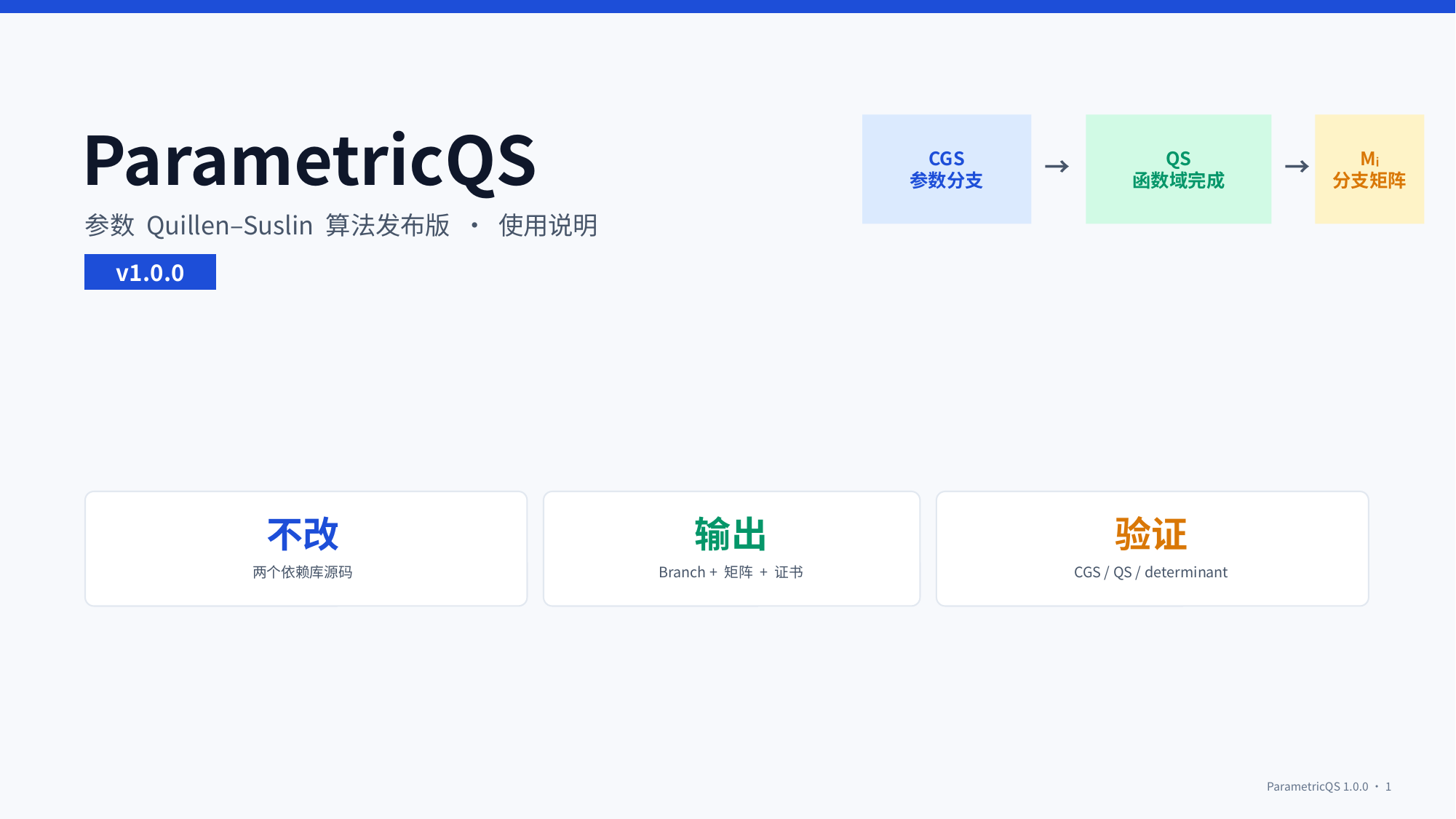

ParametricQS
CGS
参数分支
QS
函数域完成
Mᵢ
分支矩阵
→
→
参数 Quillen–Suslin 算法发布版 · 使用说明
v1.0.0

不改
输出
验证
两个依赖库源码
Branch + 矩阵 + 证书
CGS / QS / determinant
ParametricQS 1.0.0 · 1